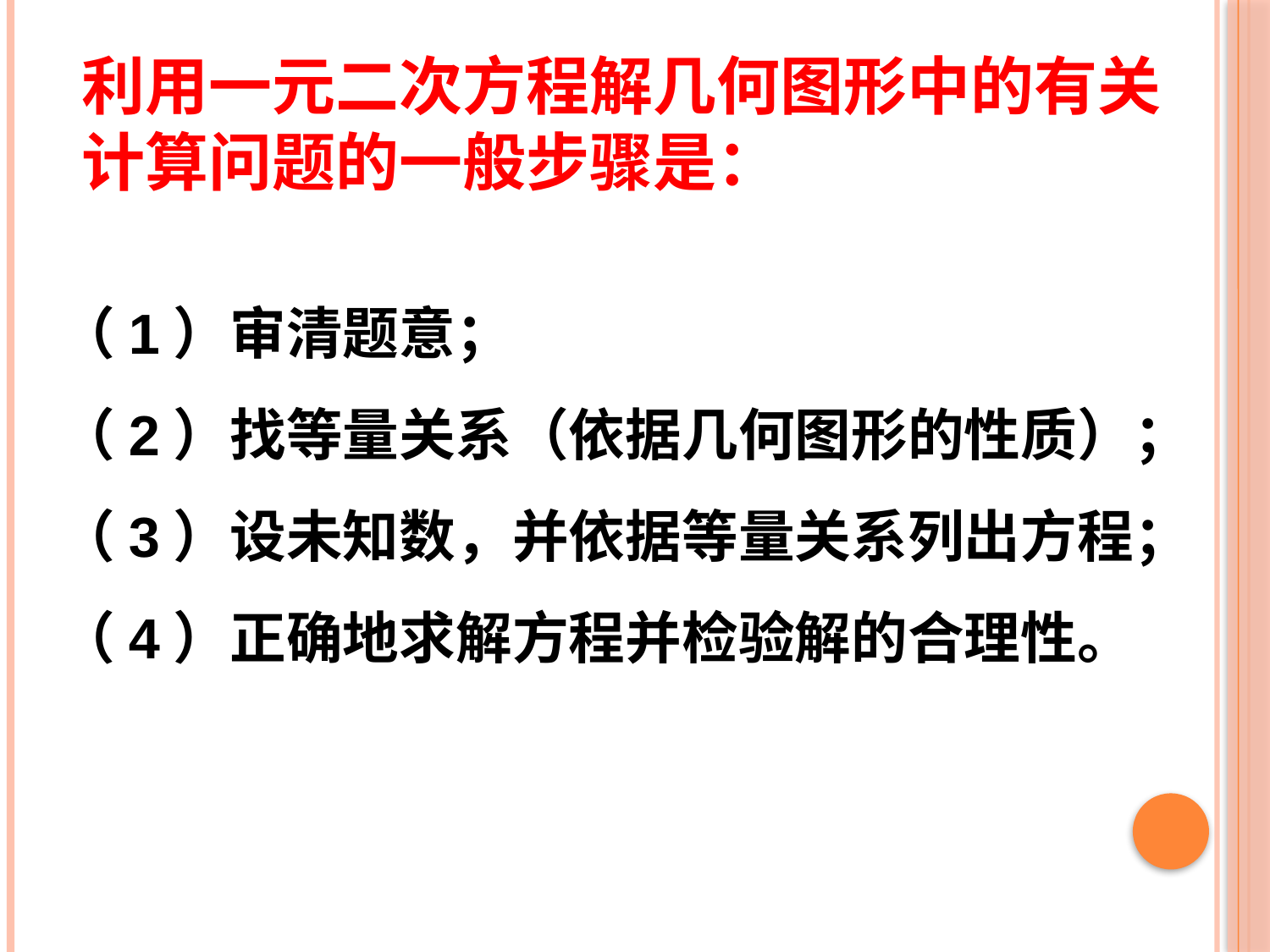

利用一元二次方程解几何图形中的有关计算问题的一般步骤是：
（1）审清题意；
（2）找等量关系（依据几何图形的性质）；
（3）设未知数，并依据等量关系列出方程；
（4）正确地求解方程并检验解的合理性。